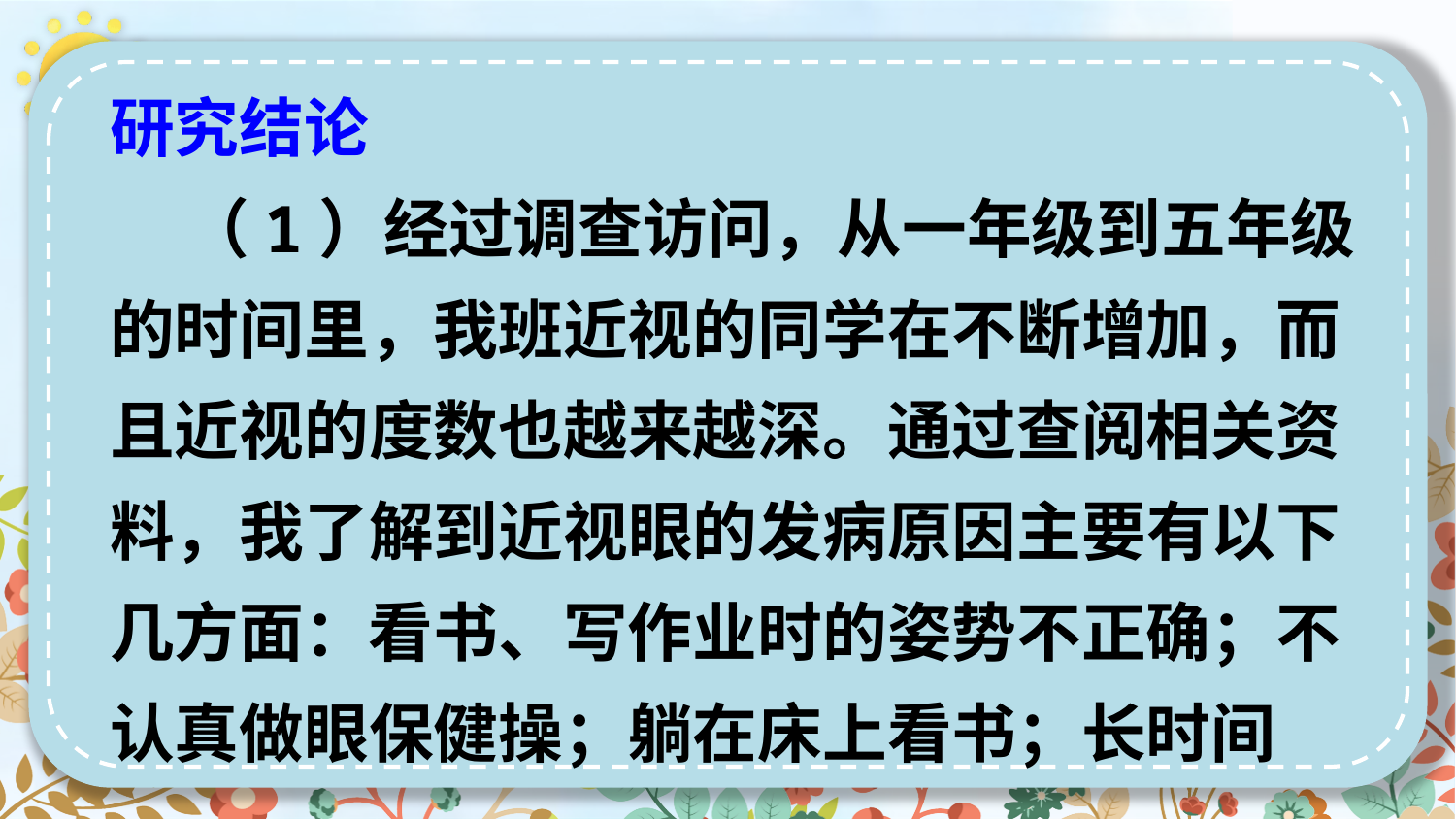

研究结论
    （1）经过调查访问，从一年级到五年级的时间里，我班近视的同学在不断增加，而且近视的度数也越来越深。通过查阅相关资料，我了解到近视眼的发病原因主要有以下几方面：看书、写作业时的姿势不正确；不认真做眼保健操；躺在床上看书；长时间